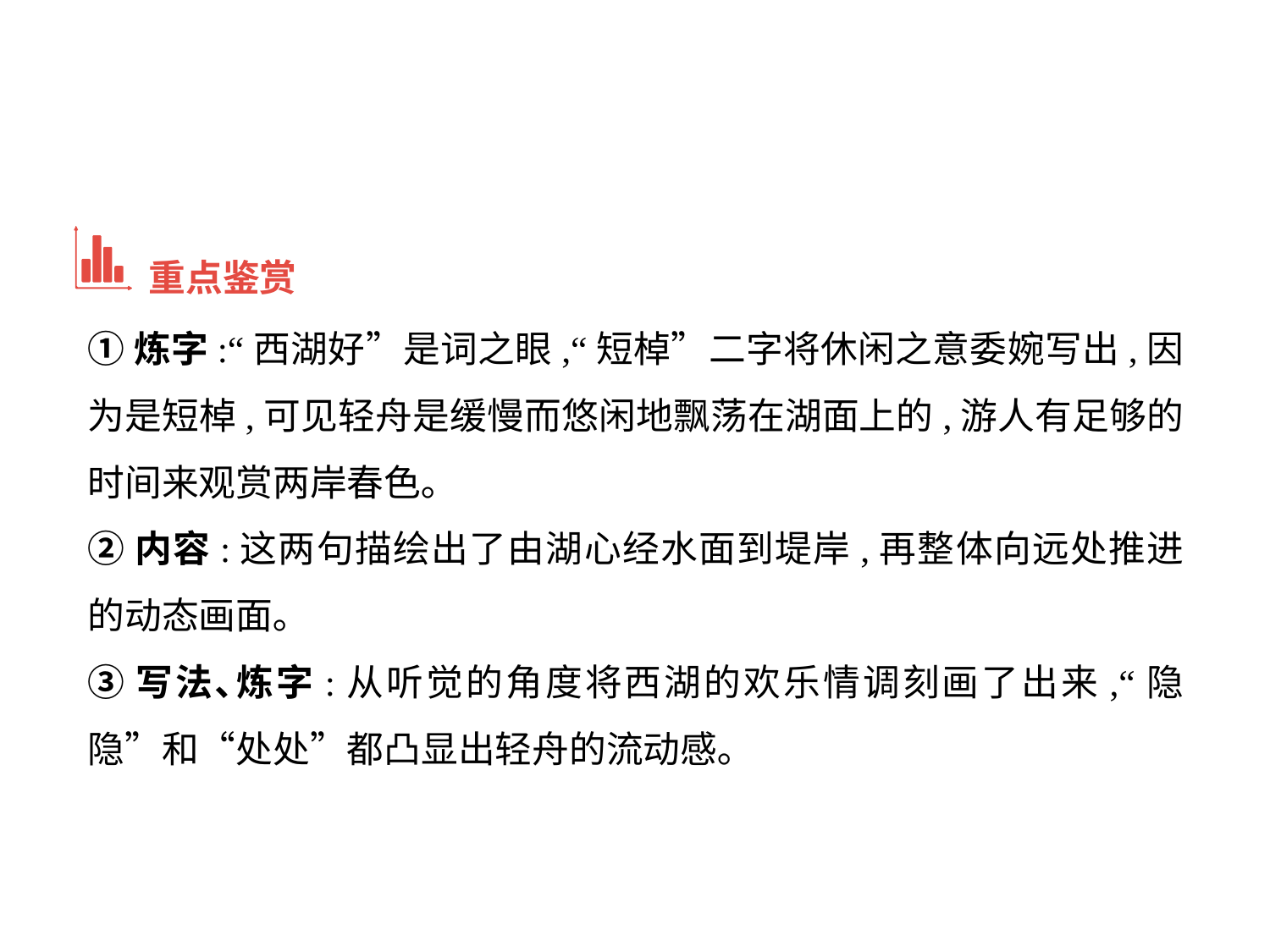

重点鉴赏
①炼字:“西湖好”是词之眼,“短棹”二字将休闲之意委婉写出,因为是短棹,可见轻舟是缓慢而悠闲地飘荡在湖面上的,游人有足够的时间来观赏两岸春色｡
②内容:这两句描绘出了由湖心经水面到堤岸,再整体向远处推进的动态画面｡
③写法､炼字:从听觉的角度将西湖的欢乐情调刻画了出来,“隐隐”和“处处”都凸显出轻舟的流动感｡